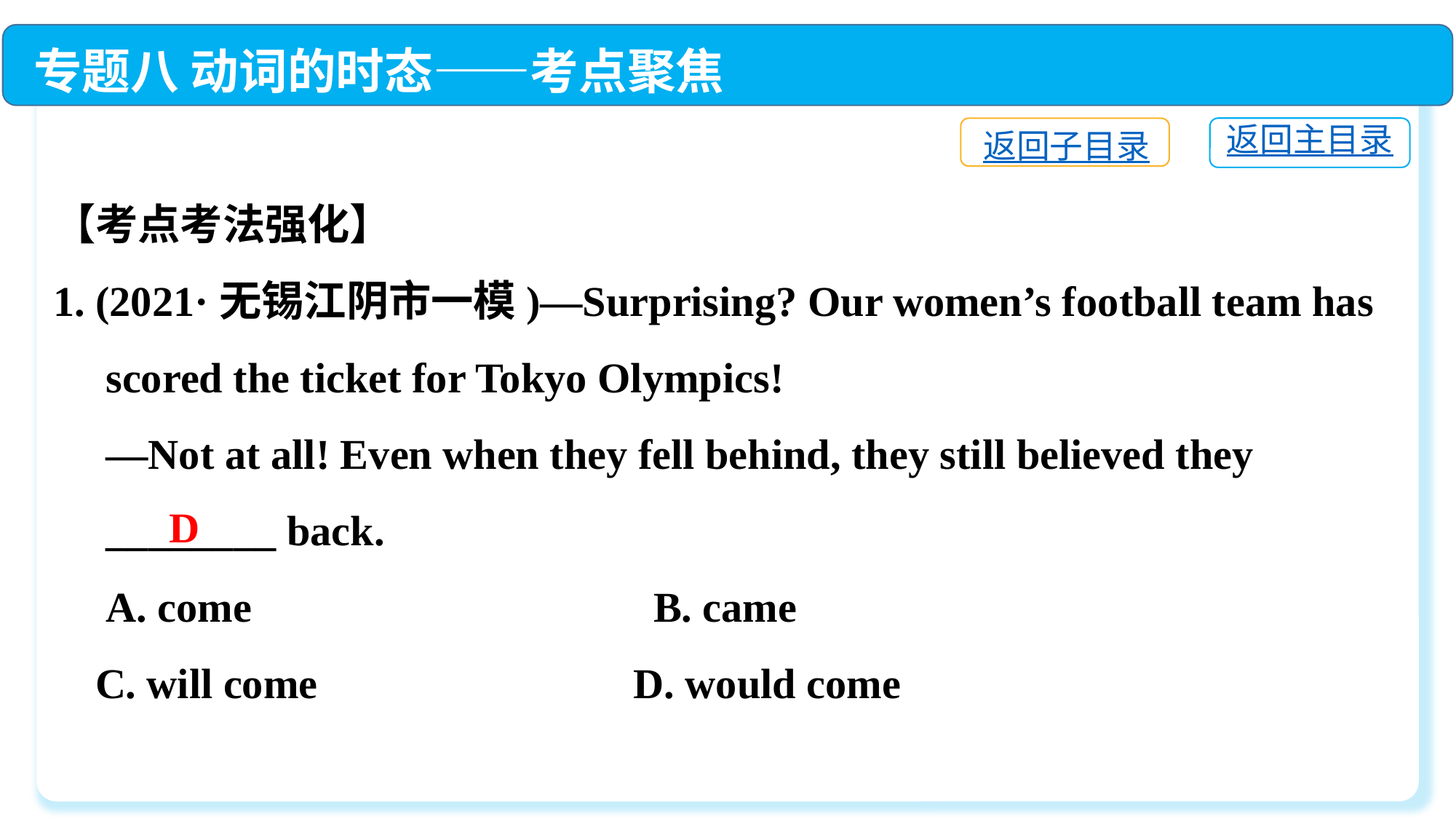

专题八 动词的时态——考点聚焦
【考点考法强化】
1. (2021·无锡江阴市一模)—Surprising? Our women’s football team has
     scored the ticket for Tokyo Olympics!
     —Not at all! Even when they fell behind, they still believed they
     ________ back.
     A. come　　　　　　　　　B. came
    C. will come	                        D. would come
返回主目录

返回子目录

D